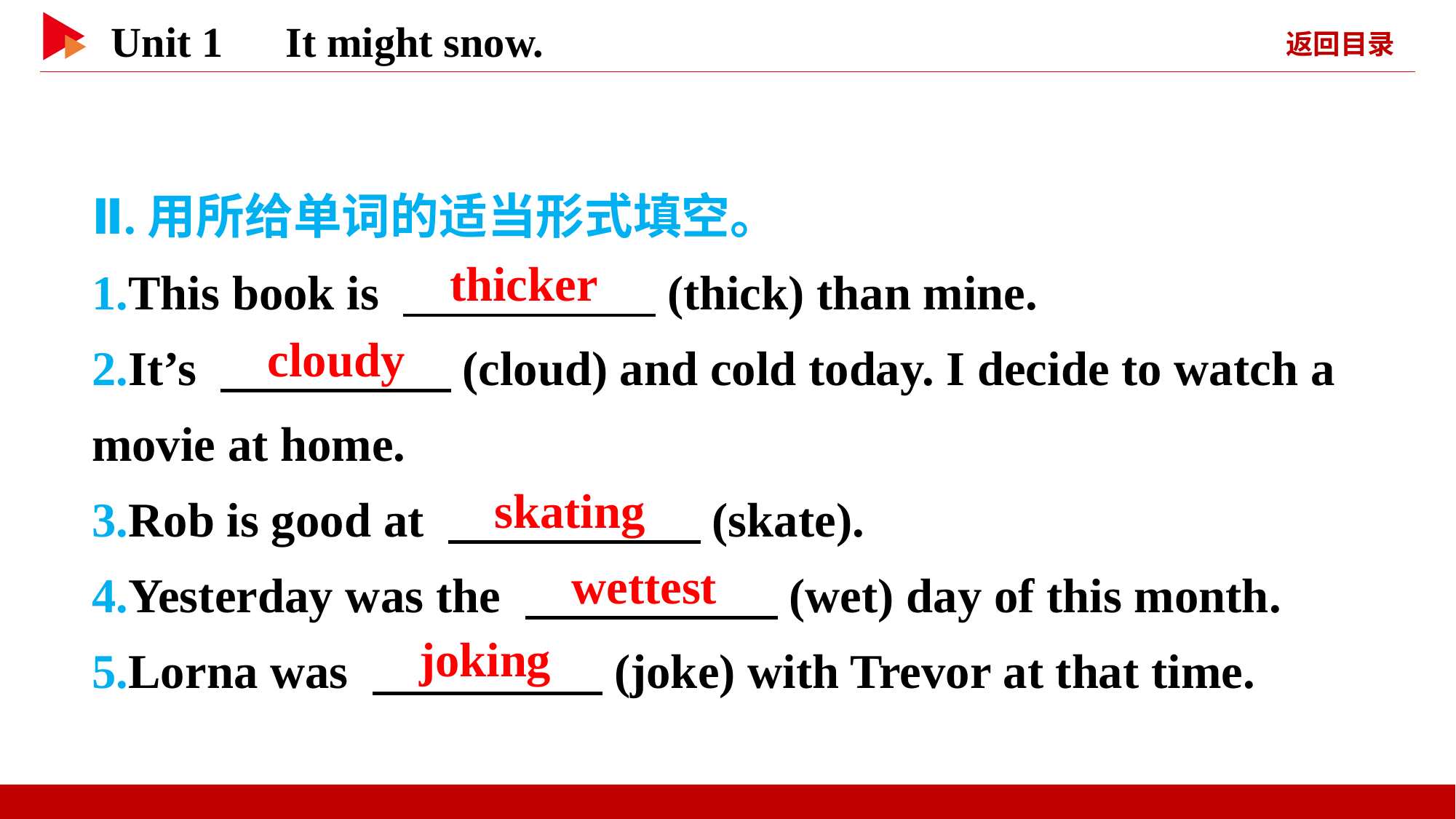

Ⅱ.用所给单词的适当形式填空。
1.This book is 　              　(thick) than mine.
2.It’s 　            　(cloud) and cold today. I decide to watch a movie at home.
3.Rob is good at 　              　(skate).
4.Yesterday was the 　              　(wet) day of this month.
5.Lorna was 　            　(joke) with Trevor at that time.
　thicker
　cloudy
　skating
　wettest
　joking